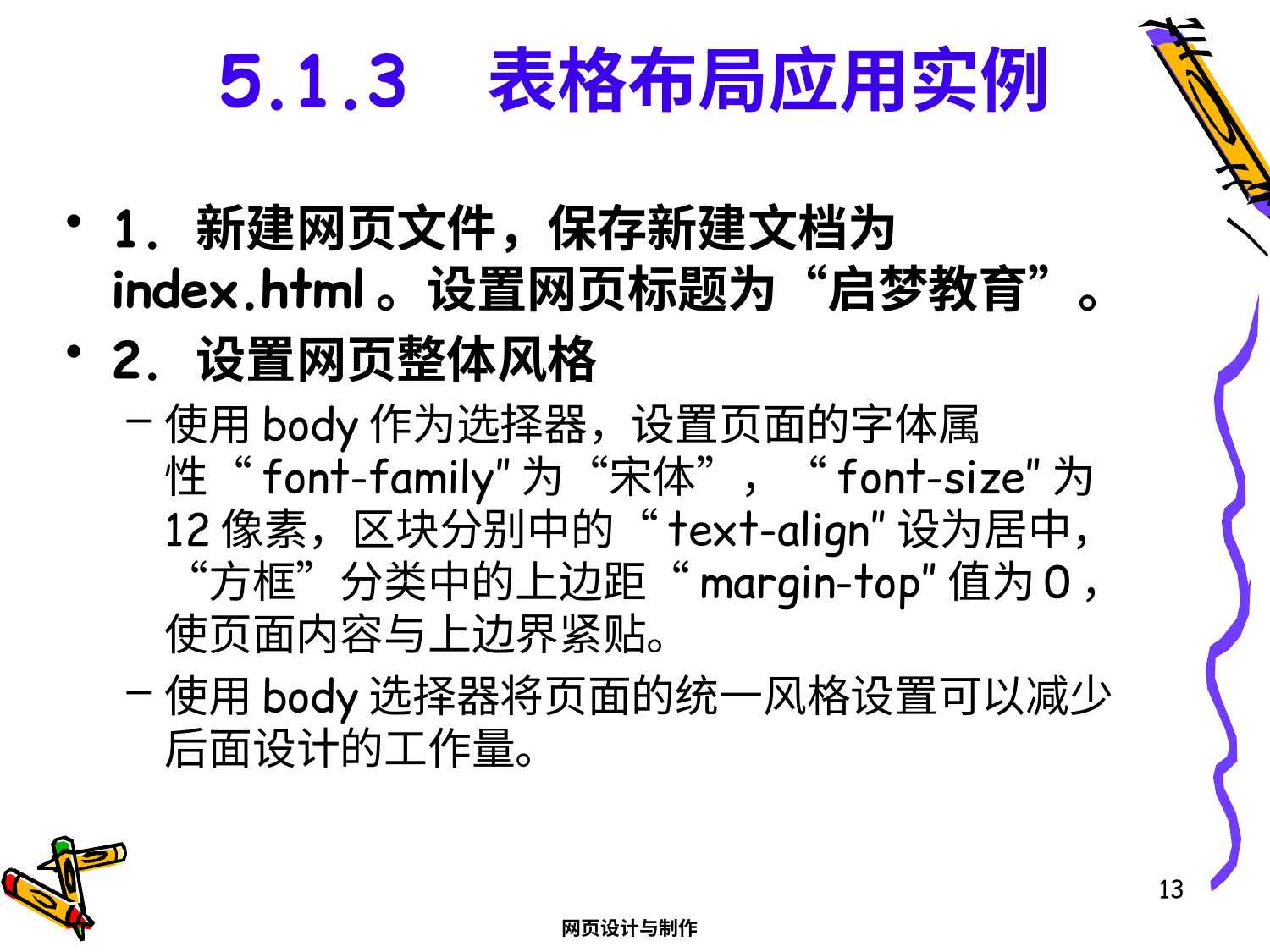

# 5.1.3  表格布局应用实例
1. 新建网页文件，保存新建文档为index.html。设置网页标题为“启梦教育”。
2. 设置网页整体风格
使用body作为选择器，设置页面的字体属性“font-family”为“宋体”，“font-size”为12像素，区块分别中的“text-align”设为居中，“方框”分类中的上边距“margin-top”值为0，使页面内容与上边界紧贴。
使用body选择器将页面的统一风格设置可以减少后面设计的工作量。
13
网页设计与制作